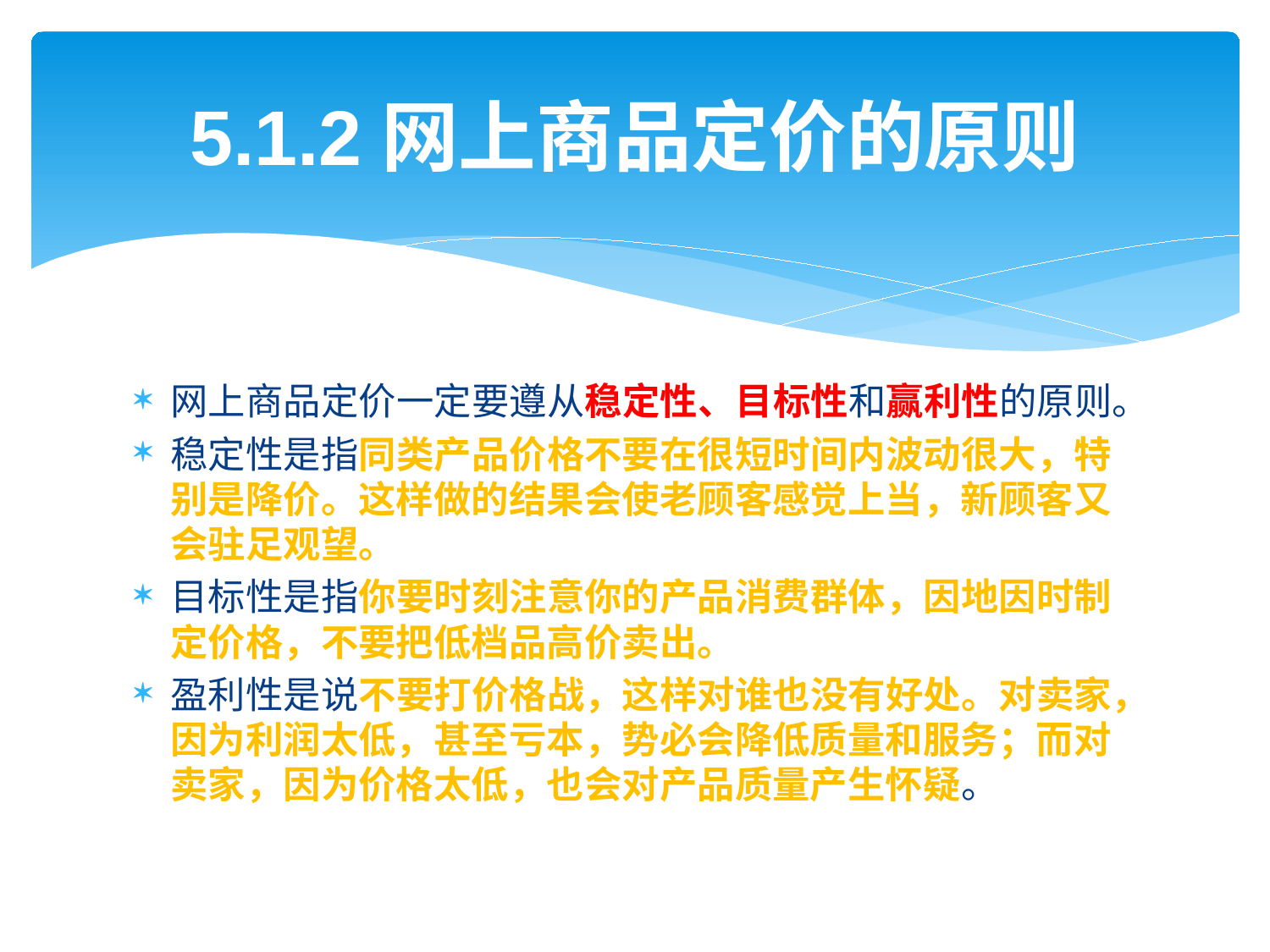

# 5.1.2网上商品定价的原则
网上商品定价一定要遵从稳定性、目标性和赢利性的原则。
稳定性是指同类产品价格不要在很短时间内波动很大，特别是降价。这样做的结果会使老顾客感觉上当，新顾客又会驻足观望。
目标性是指你要时刻注意你的产品消费群体，因地因时制定价格，不要把低档品高价卖出。
盈利性是说不要打价格战，这样对谁也没有好处。对卖家，因为利润太低，甚至亏本，势必会降低质量和服务；而对卖家，因为价格太低，也会对产品质量产生怀疑。